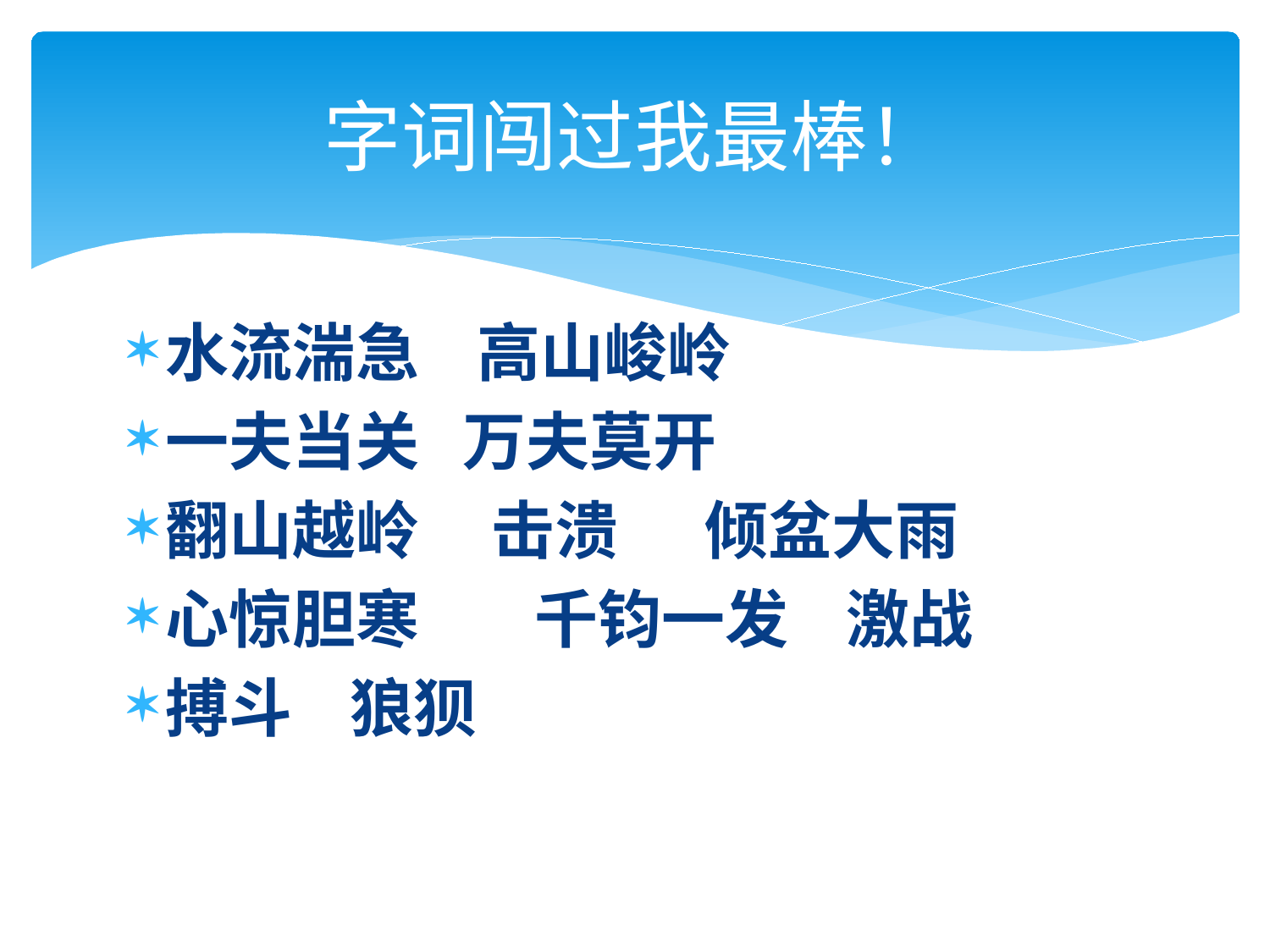

# 字词闯过我最棒！
水流湍急    高山峻岭
一夫当关   万夫莫开
翻山越岭     击溃      倾盆大雨
心惊胆寒        千钧一发    激战
搏斗    狼狈